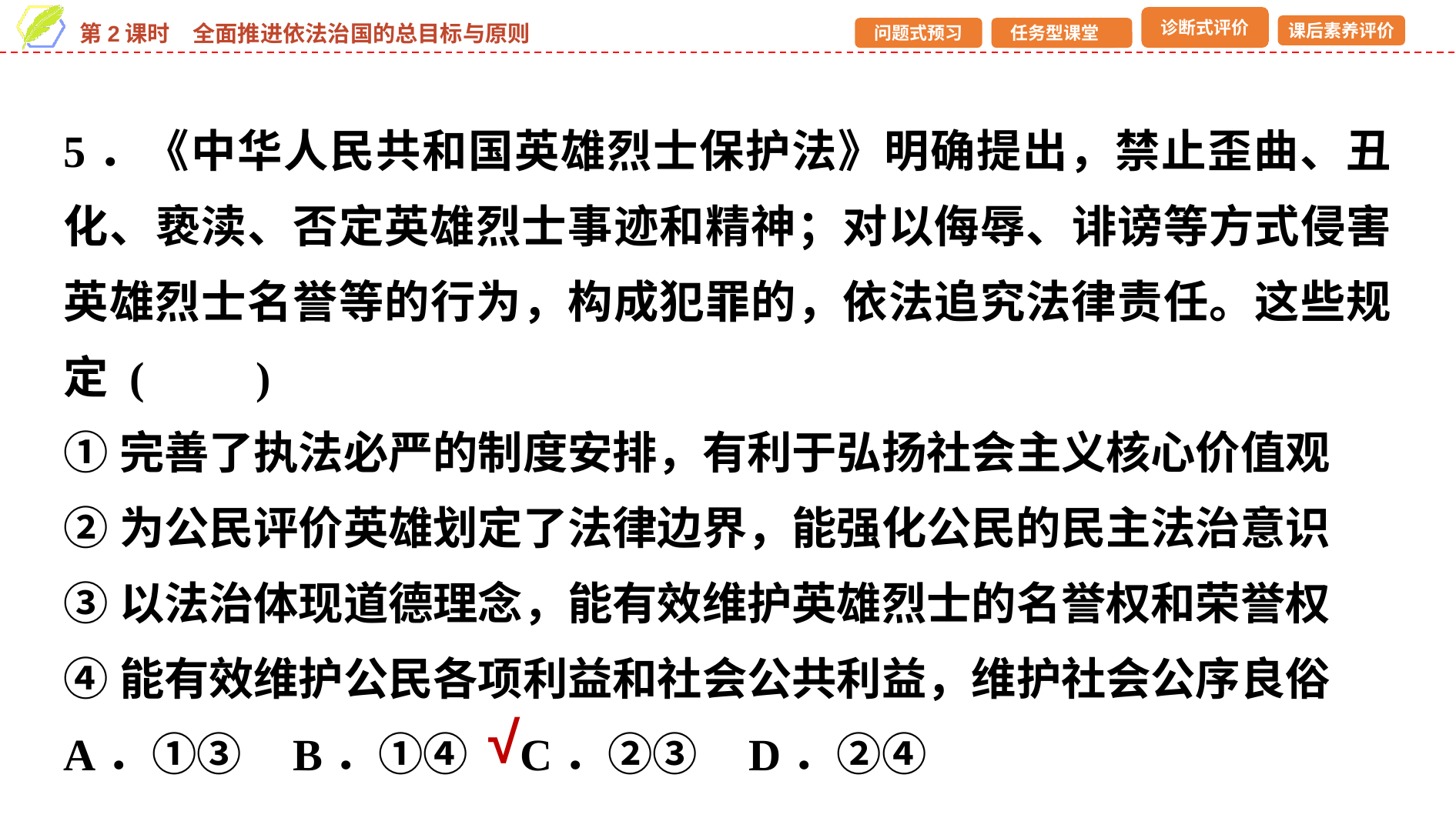

5．《中华人民共和国英雄烈士保护法》明确提出，禁止歪曲、丑化、亵渎、否定英雄烈士事迹和精神；对以侮辱、诽谤等方式侵害英雄烈士名誉等的行为，构成犯罪的，依法追究法律责任。这些规定 (　　)
①完善了执法必严的制度安排，有利于弘扬社会主义核心价值观
②为公民评价英雄划定了法律边界，能强化公民的民主法治意识
③以法治体现道德理念，能有效维护英雄烈士的名誉权和荣誉权
④能有效维护公民各项利益和社会公共利益，维护社会公序良俗
A．①③    B．①④    C．②③    D．②④
√